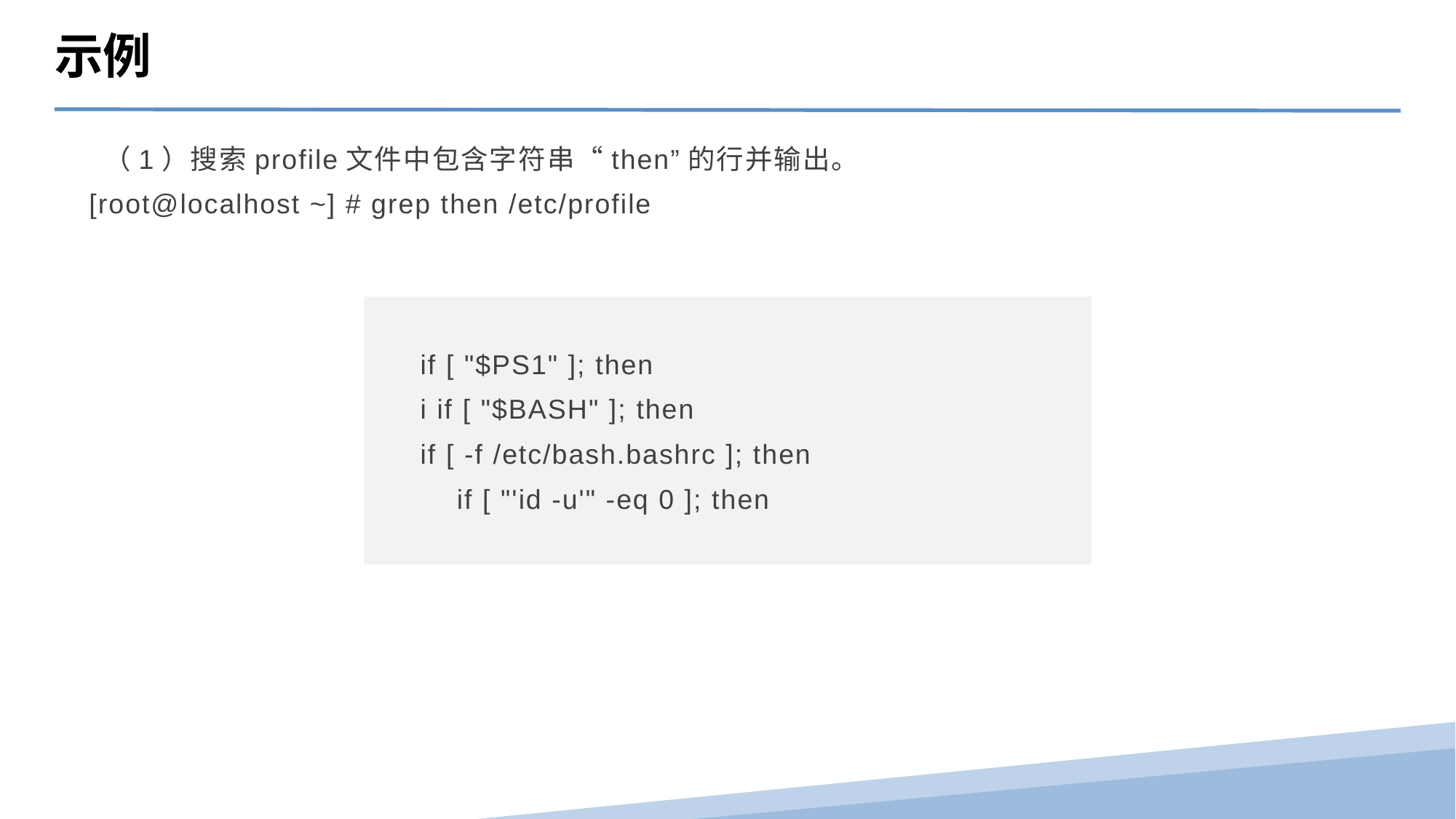

示例
 （1）搜索profile文件中包含字符串“then”的行并输出。
[root@localhost ~] # grep then /etc/profile

     if [ "$PS1" ]; then
     i if [ "$BASH" ]; then
     if [ -f /etc/bash.bashrc ]; then
         if [ "'id -u'" -eq 0 ]; then